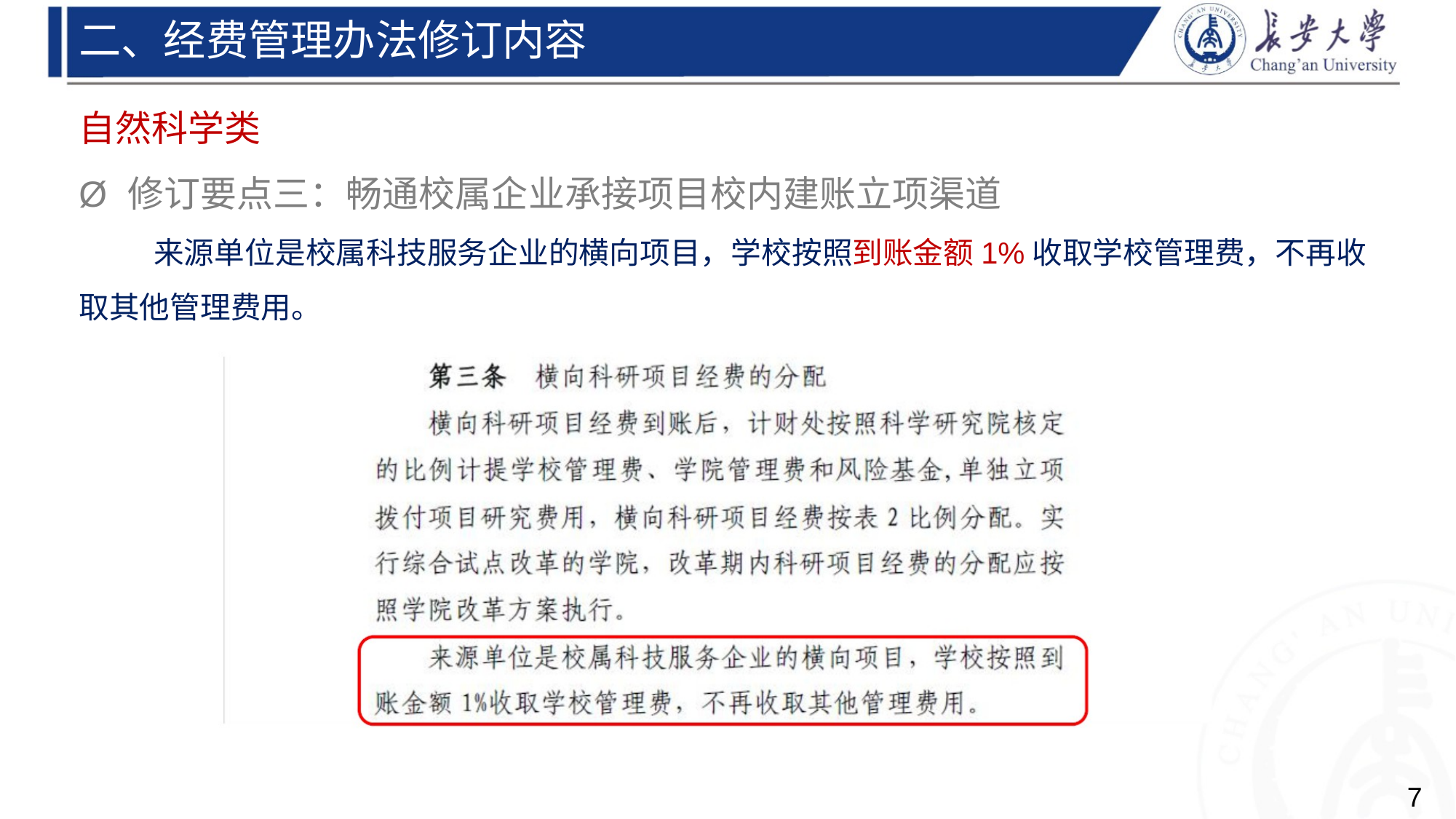

二、经费管理办法修订内容
自然科学类
Ø 修订要点三：畅通校属企业承接项目校内建账立项渠道
来源单位是校属科技服务企业的横向项目，学校按照到账金额1%收取学校管理费，不再收
取其他管理费用。
7